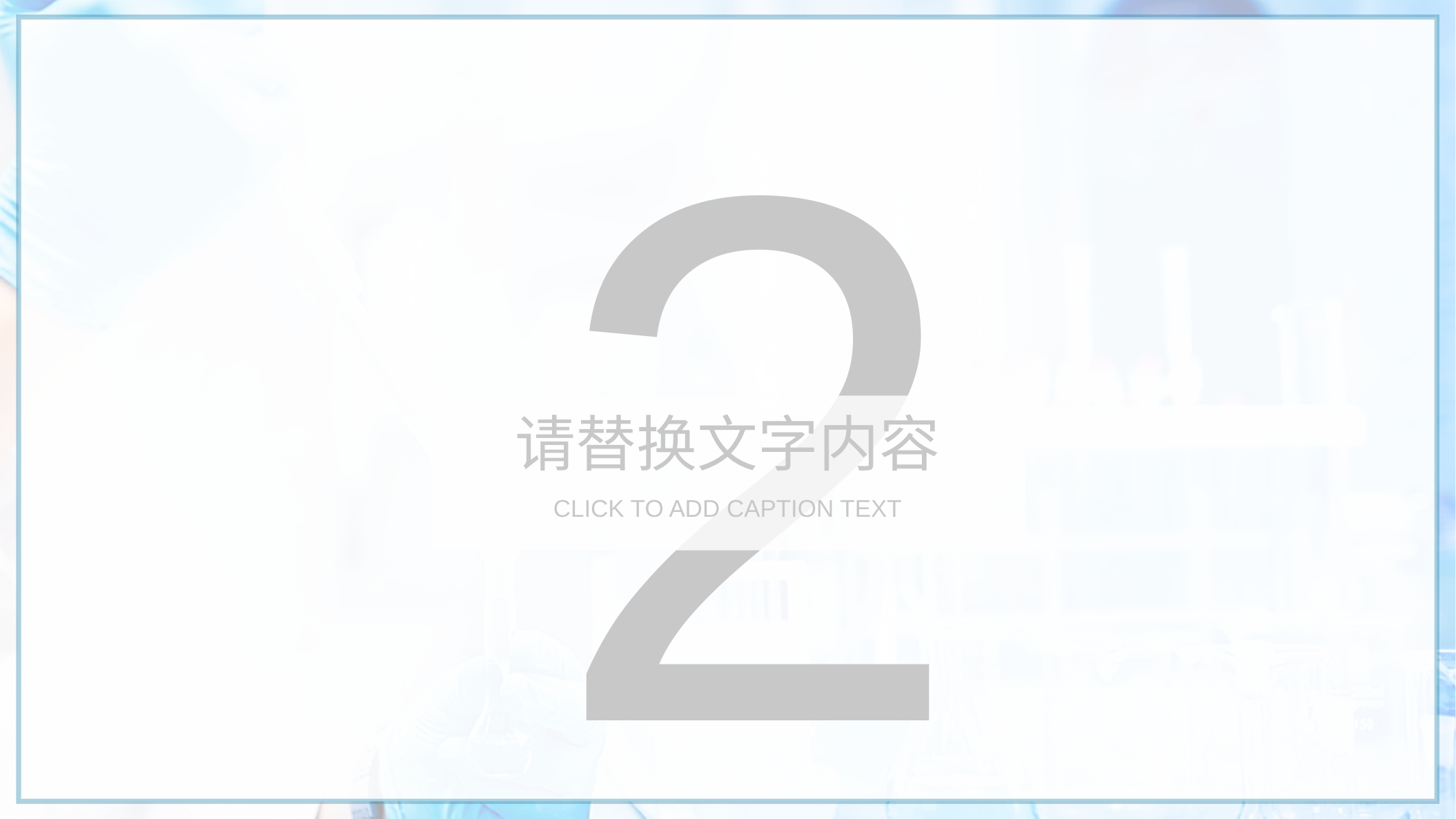

2

请替换文字内容
CLICK TO ADD CAPTION TEXT